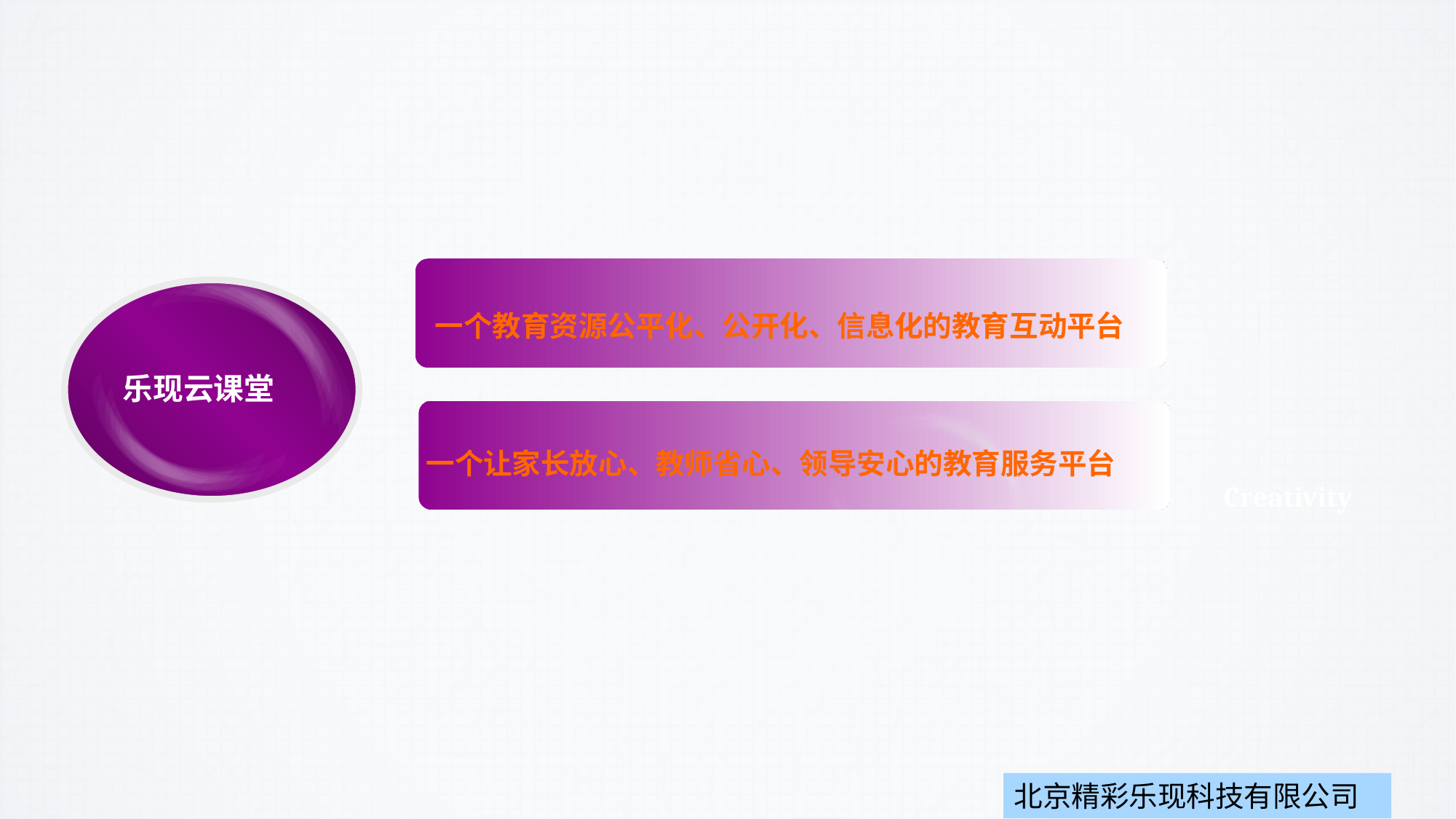

一个教育资源公平化、公开化、信息化的教育互动平台

乐现云课堂

一个让家长放心、教师省心、领导安心的教育服务平台

Creativity

北京精彩乐现科技有限公司